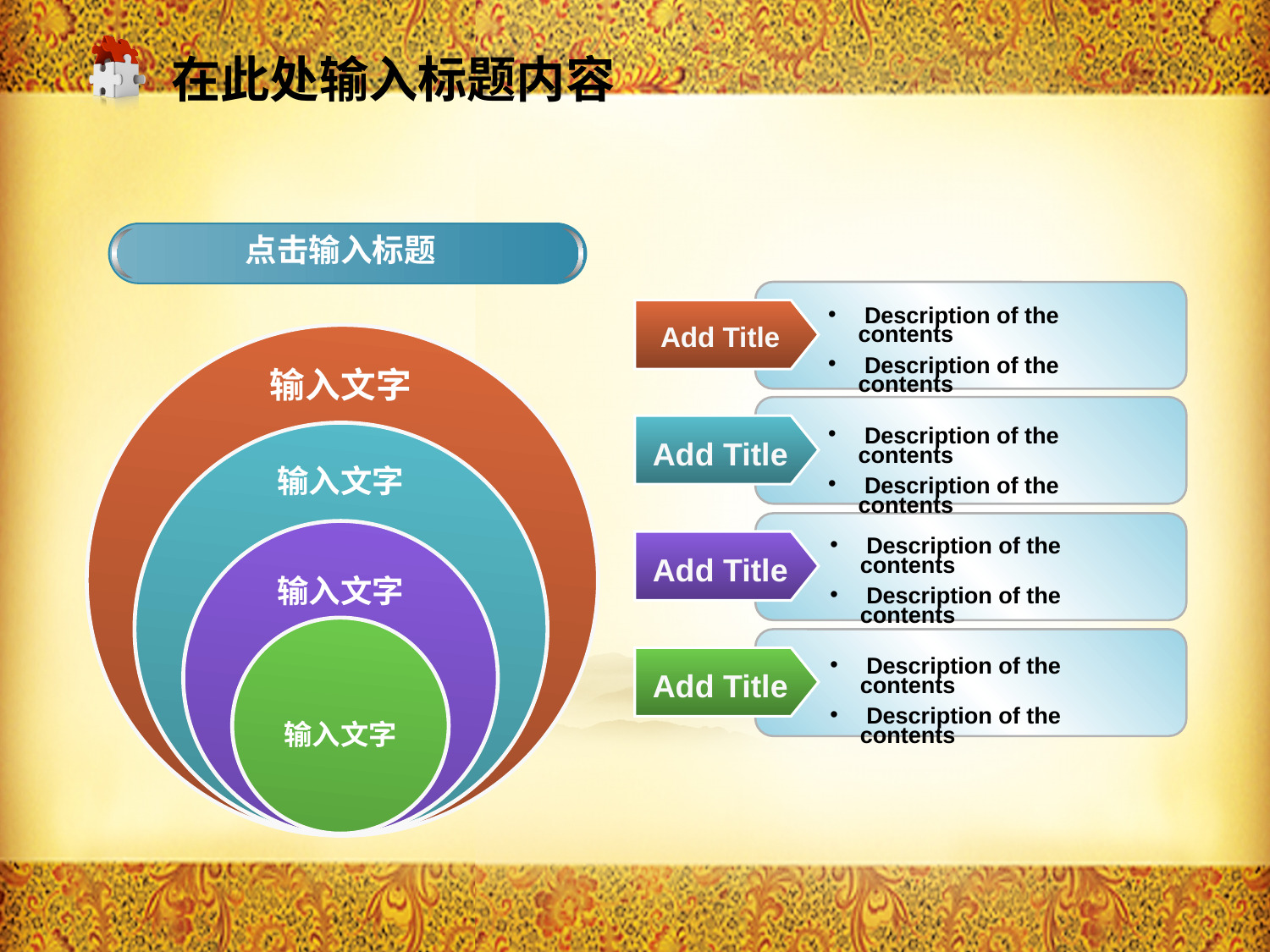

在此处输入标题内容

点击输入标题

 Description of the contents
 Description of the contents
Add Title

输入文字

 Description of the contents
 Description of the contents

Add Title
输入文字

 Description of the contents
 Description of the contents
Add Title
输入文字

 Description of the contents
 Description of the contents
Add Title
输入文字